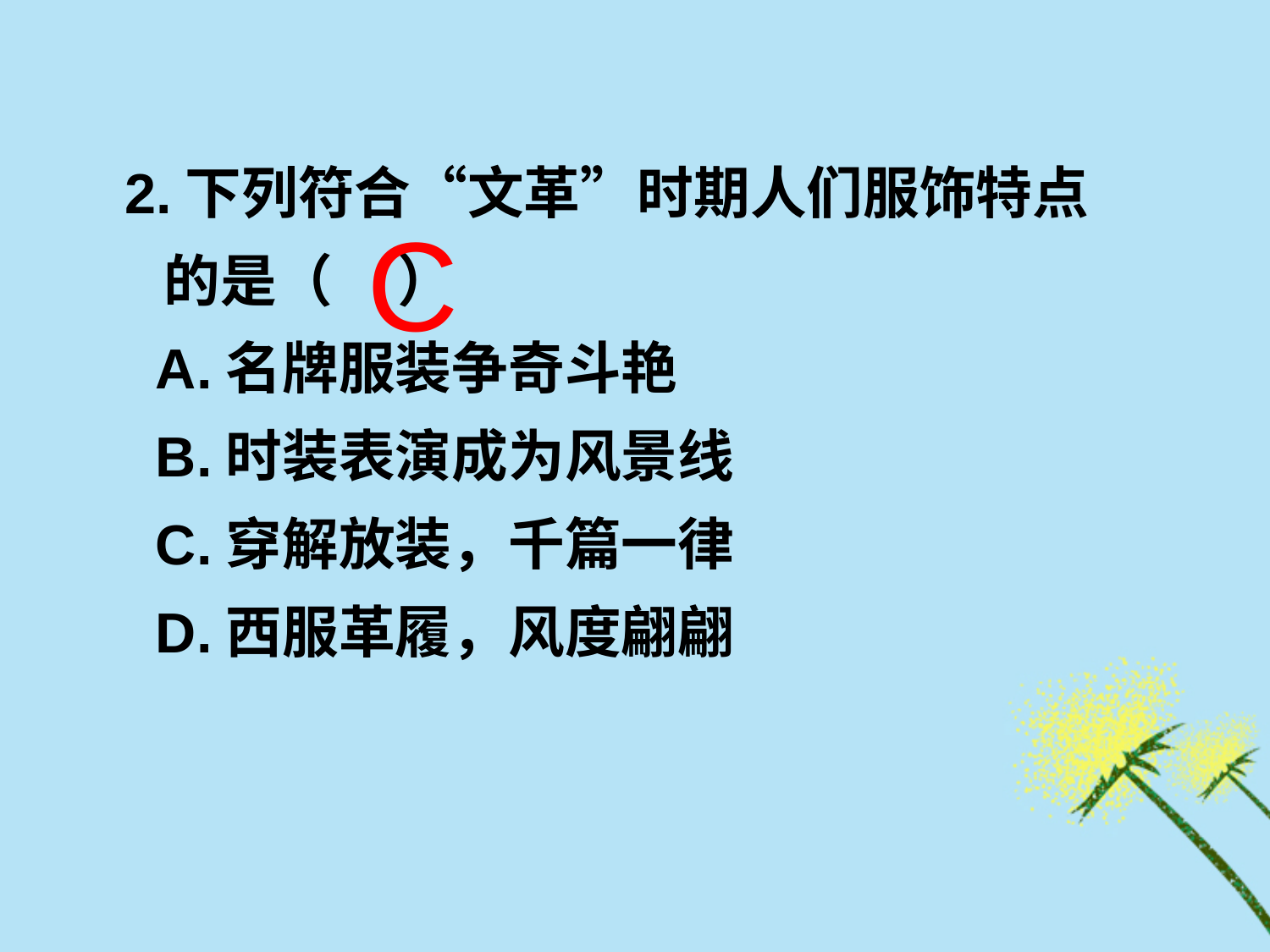

2.下列符合“文革”时期人们服饰特点
  的是（     ）
  A.名牌服装争奇斗艳
  B.时装表演成为风景线
  C.穿解放装，千篇一律
  D.西服革履，风度翩翩
C